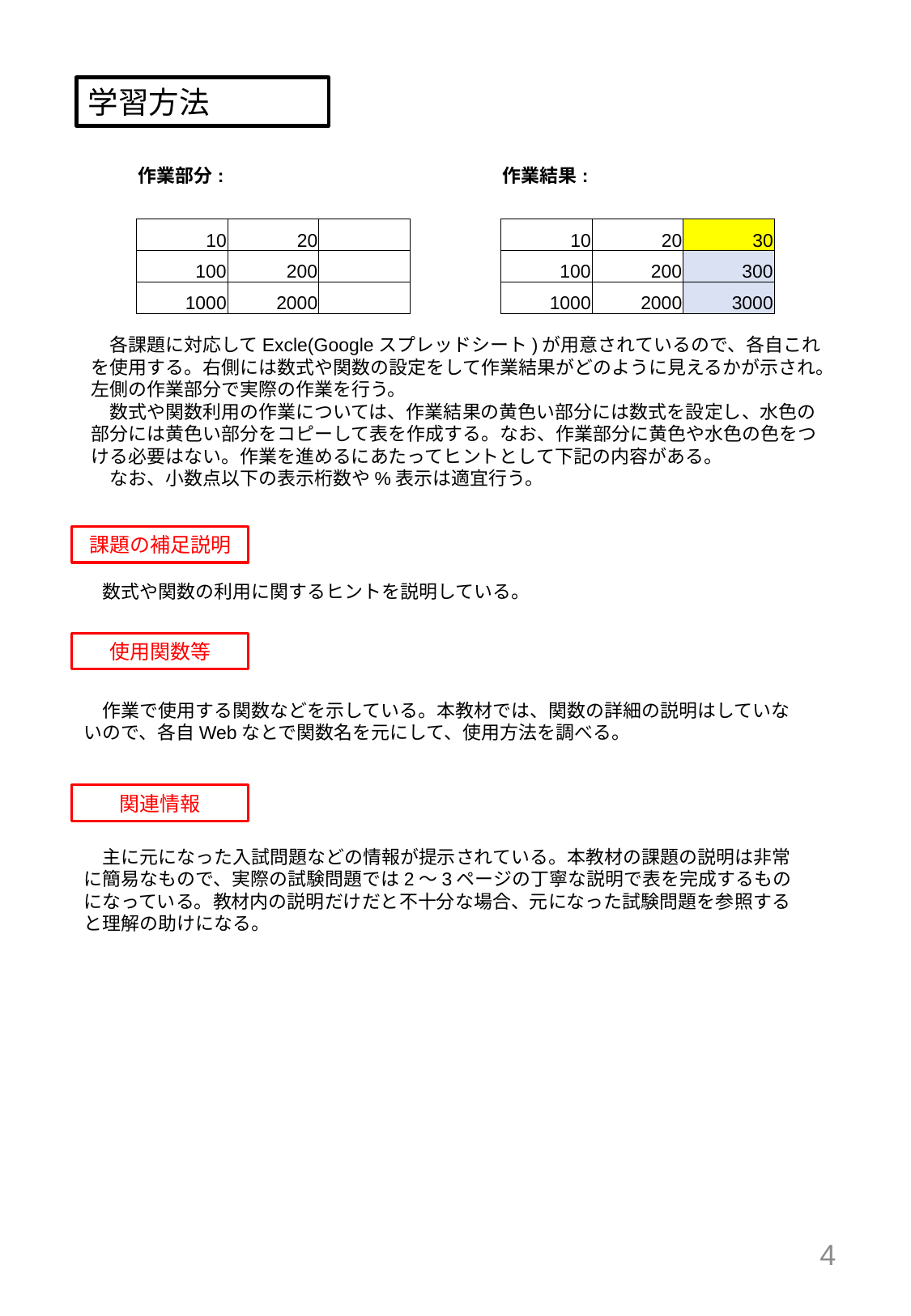

学習方法
| 作業部分: |  |  |  | 作業結果: |  |  |
| --- | --- | --- | --- | --- | --- | --- |
|  |  |  |  |  |  |  |
| 10 | 20 |  |  | 10 | 20 | 30 |
| 100 | 200 |  |  | 100 | 200 | 300 |
| 1000 | 2000 |  |  | 1000 | 2000 | 3000 |
　各課題に対応してExcle(Googleスプレッドシート)が用意されているので、各自これを使用する。右側には数式や関数の設定をして作業結果がどのように見えるかが示され。左側の作業部分で実際の作業を行う。
　数式や関数利用の作業については、作業結果の黄色い部分には数式を設定し、水色の部分には黄色い部分をコピーして表を作成する。なお、作業部分に黄色や水色の色をつける必要はない。作業を進めるにあたってヒントとして下記の内容がある。
　なお、小数点以下の表示桁数や%表示は適宜行う。
課題の補足説明
　数式や関数の利用に関するヒントを説明している。
使用関数等
　作業で使用する関数などを示している。本教材では、関数の詳細の説明はしていないので、各自Webなとで関数名を元にして、使用方法を調べる。
関連情報
　主に元になった入試問題などの情報が提示されている。本教材の課題の説明は非常に簡易なもので、実際の試験問題では2～3ページの丁寧な説明で表を完成するものになっている。教材内の説明だけだと不十分な場合、元になった試験問題を参照すると理解の助けになる。
4